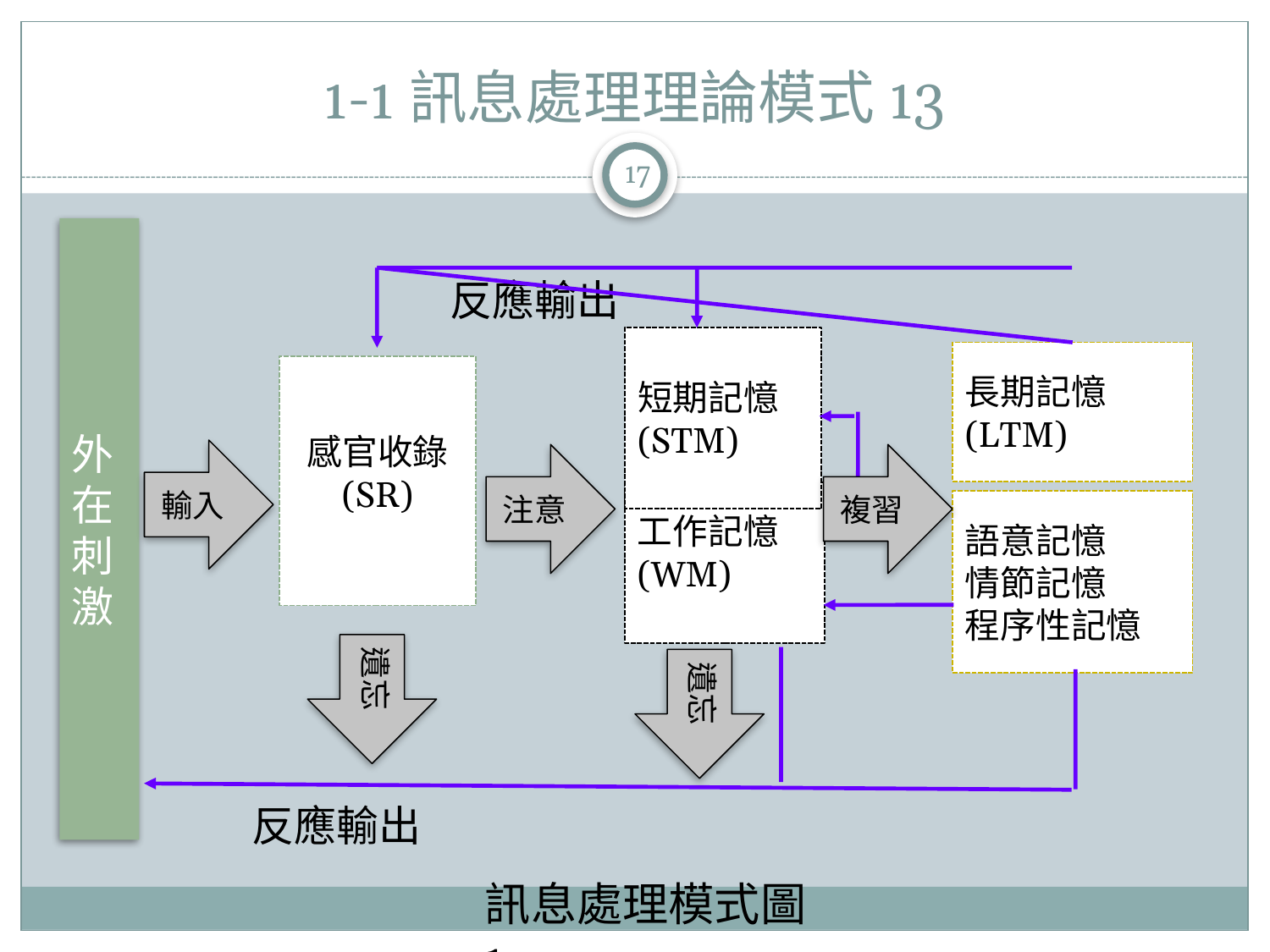

# 1-1訊息處理理論模式13
17

外在刺激

反應輸出

短期記憶
(STM)

長期記憶
(LTM)

感官收錄
(SR)

輸入
注意
複習

工作記憶
(WM)

語意記憶
情節記憶
程序性記憶

遺忘

遺忘

反應輸出
訊息處理模式圖1